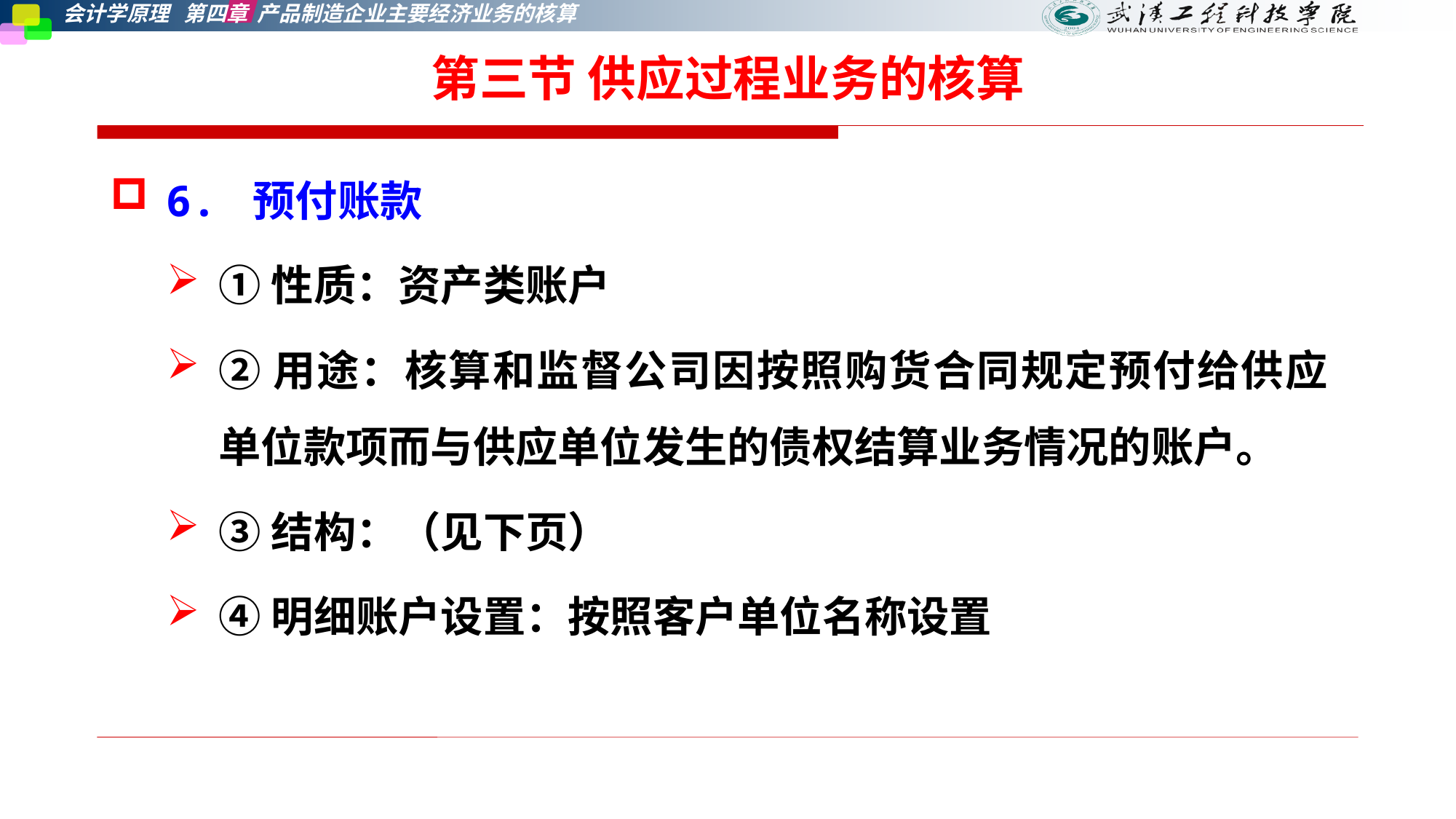

第三节 供应过程业务的核算
6. 预付账款
①性质：资产类账户
②用途：核算和监督公司因按照购货合同规定预付给供应单位款项而与供应单位发生的债权结算业务情况的账户。
③结构：（见下页）
④明细账户设置：按照客户单位名称设置